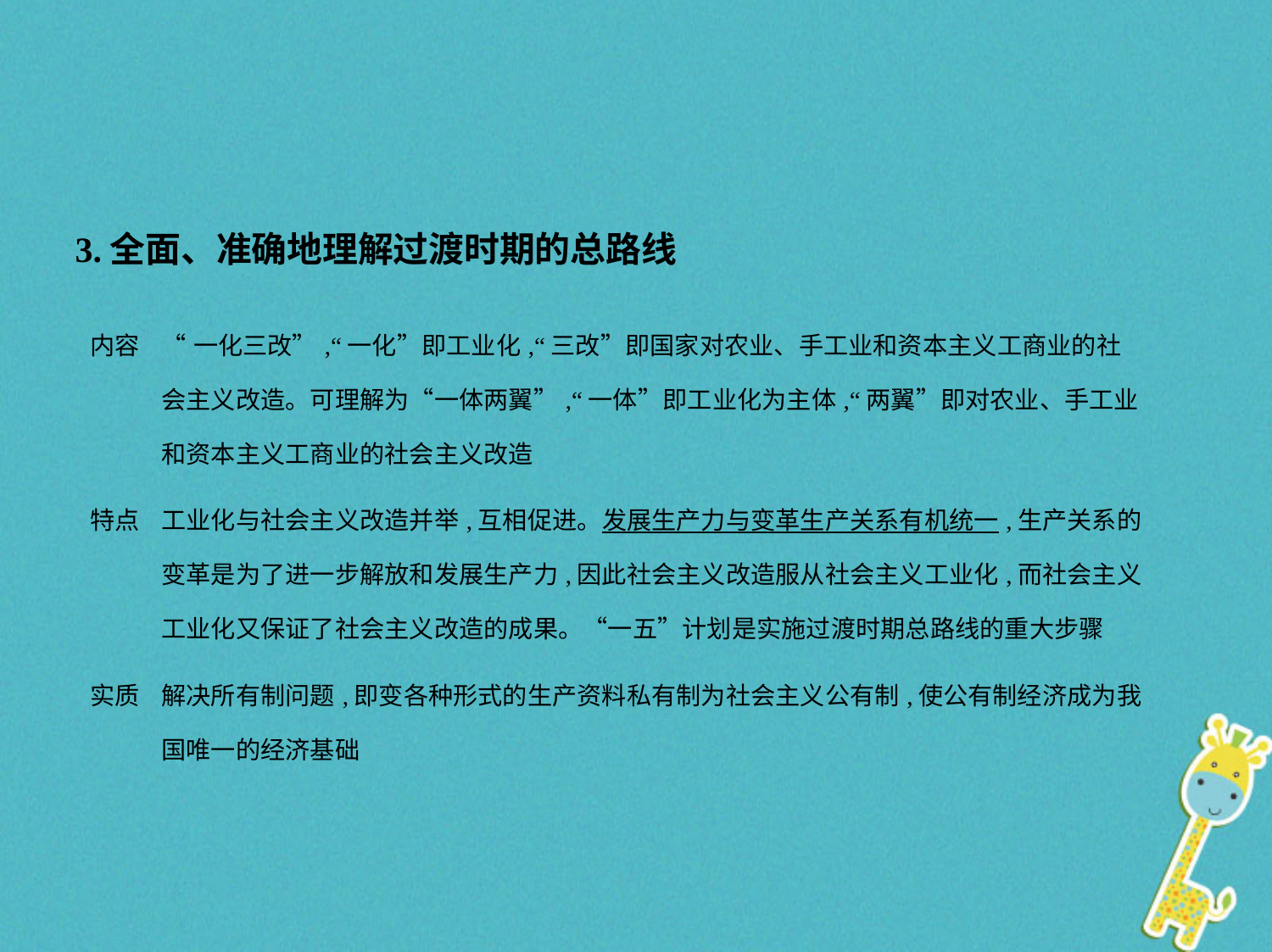

3.全面、准确地理解过渡时期的总路线
| 内容 | “一化三改”,“一化”即工业化,“三改”即国家对农业、手工业和资本主义工商业的社会主义改造。可理解为“一体两翼”,“一体”即工业化为主体,“两翼”即对农业、手工业和资本主义工商业的社会主义改造 |
| --- | --- |
| 特点 | 工业化与社会主义改造并举,互相促进。发展生产力与变革生产关系有机统一,生产关系的变革是为了进一步解放和发展生产力,因此社会主义改造服从社会主义工业化,而社会主义工业化又保证了社会主义改造的成果。“一五”计划是实施过渡时期总路线的重大步骤 |
| 实质 | 解决所有制问题,即变各种形式的生产资料私有制为社会主义公有制,使公有制经济成为我国唯一的经济基础 |